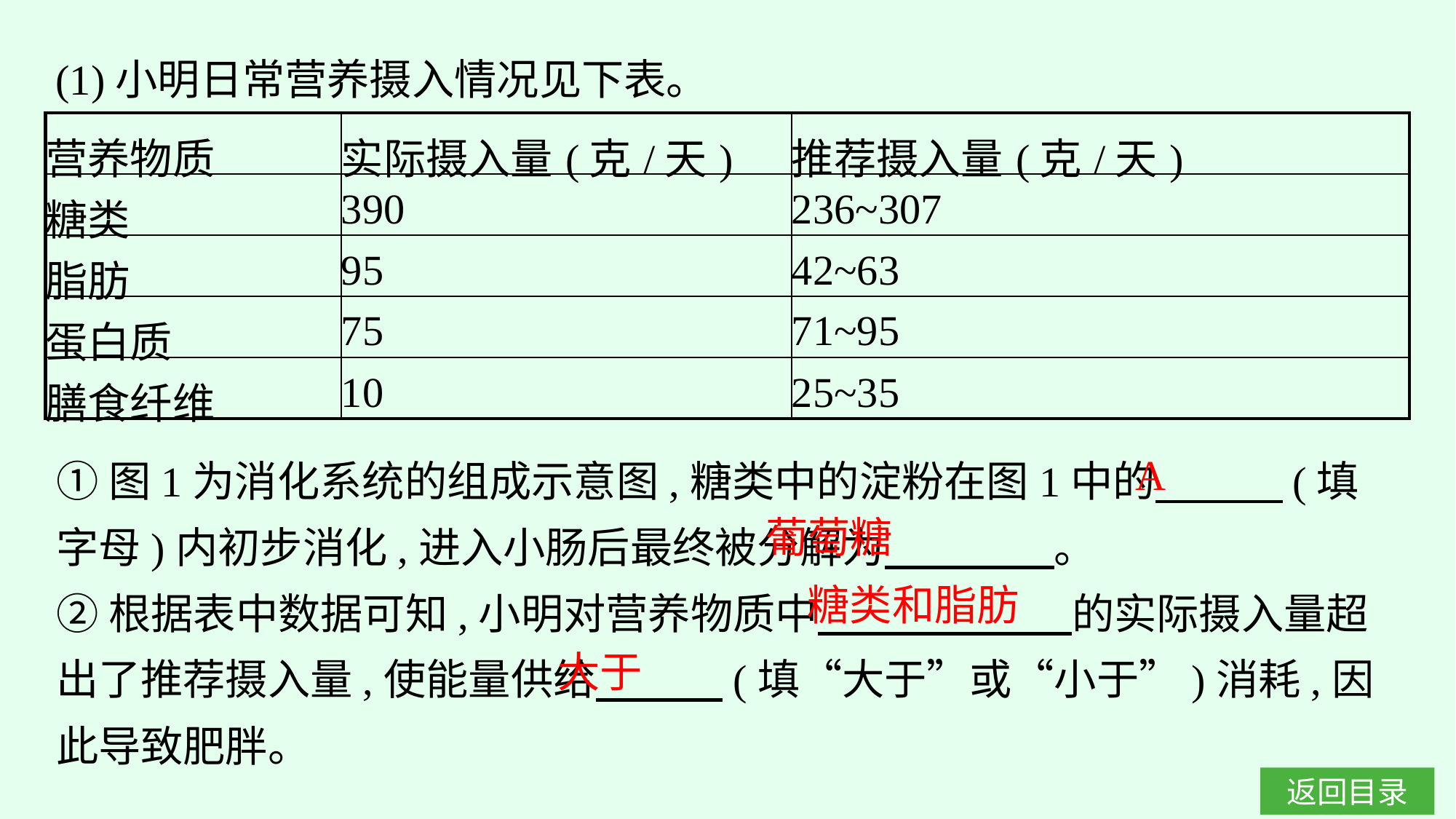

(1)小明日常营养摄入情况见下表。
| 营养物质 | 实际摄入量(克/天) | 推荐摄入量(克/天) |
| --- | --- | --- |
| 糖类 | 390 | 236~307 |
| 脂肪 | 95 | 42~63 |
| 蛋白质 | 75 | 71~95 |
| 膳食纤维 | 10 | 25~35 |
①图1为消化系统的组成示意图,糖类中的淀粉在图1中的　　　(填字母)内初步消化,进入小肠后最终被分解为　　　　。
②根据表中数据可知,小明对营养物质中　　　　　　的实际摄入量超出了推荐摄入量,使能量供给　　　(填“大于”或“小于”)消耗,因此导致肥胖。
A
葡萄糖
糖类和脂肪
大于